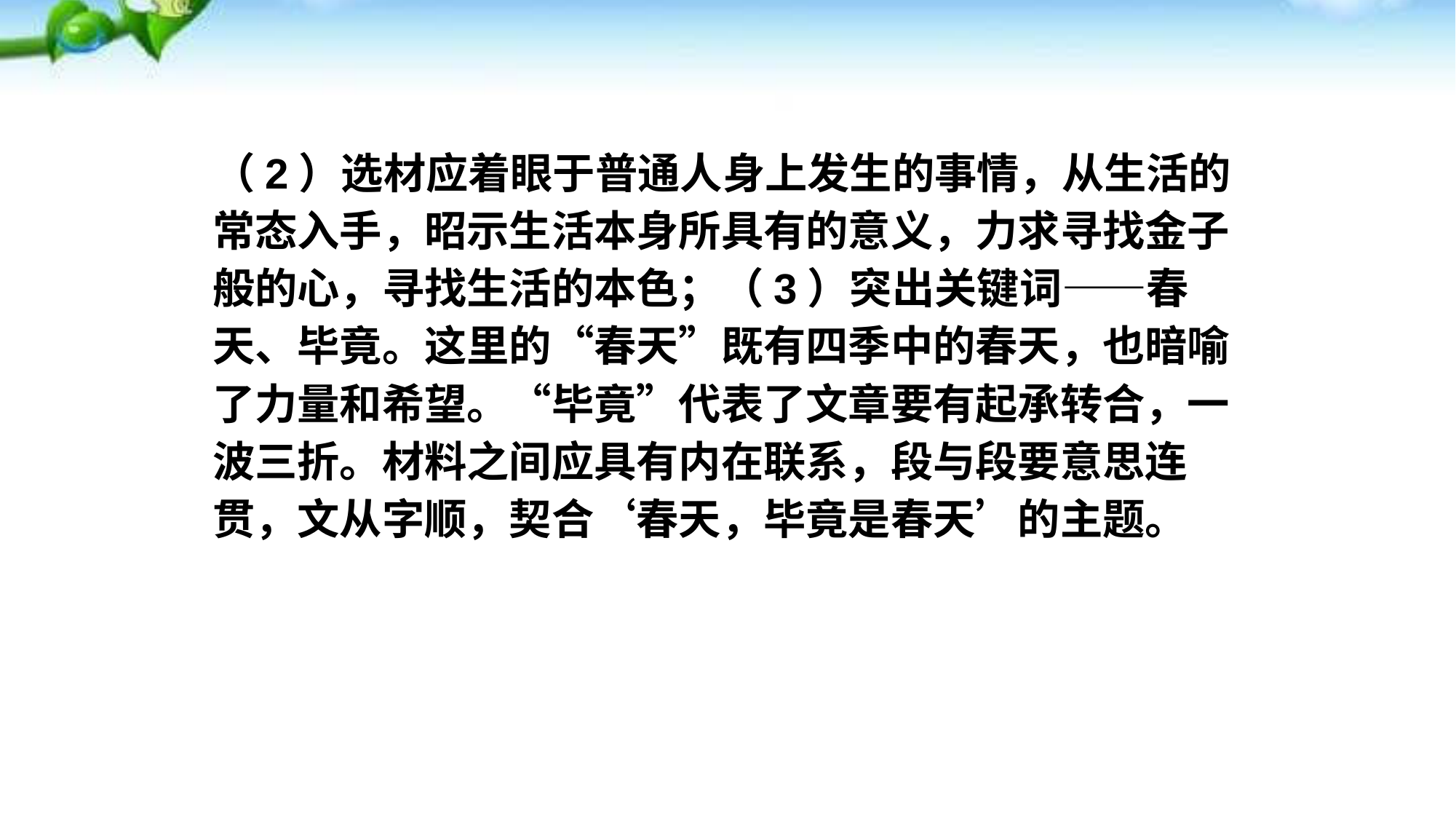

（2）选材应着眼于普通人身上发生的事情，从生活的常态入手，昭示生活本身所具有的意义，力求寻找金子般的心，寻找生活的本色；（3）突出关键词——春天、毕竟。这里的“春天”既有四季中的春天，也暗喻了力量和希望。“毕竟”代表了文章要有起承转合，一波三折。材料之间应具有内在联系，段与段要意思连贯，文从字顺，契合‘春天，毕竟是春天’的主题。